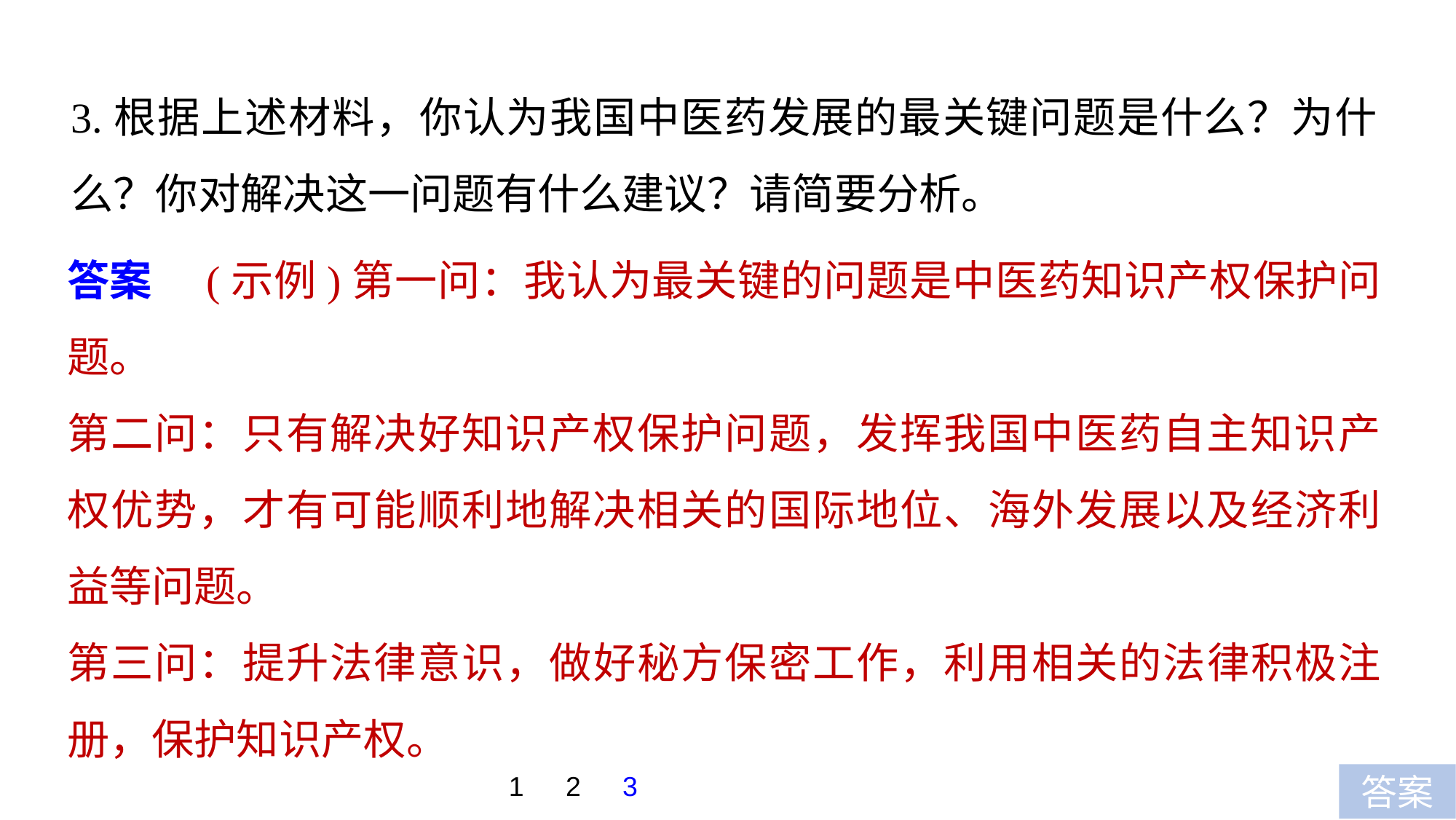

3.根据上述材料，你认为我国中医药发展的最关键问题是什么？为什么？你对解决这一问题有什么建议？请简要分析。
答案　(示例)第一问：我认为最关键的问题是中医药知识产权保护问题。
第二问：只有解决好知识产权保护问题，发挥我国中医药自主知识产权优势，才有可能顺利地解决相关的国际地位、海外发展以及经济利益等问题。
第三问：提升法律意识，做好秘方保密工作，利用相关的法律积极注册，保护知识产权。
1
2
3
答案